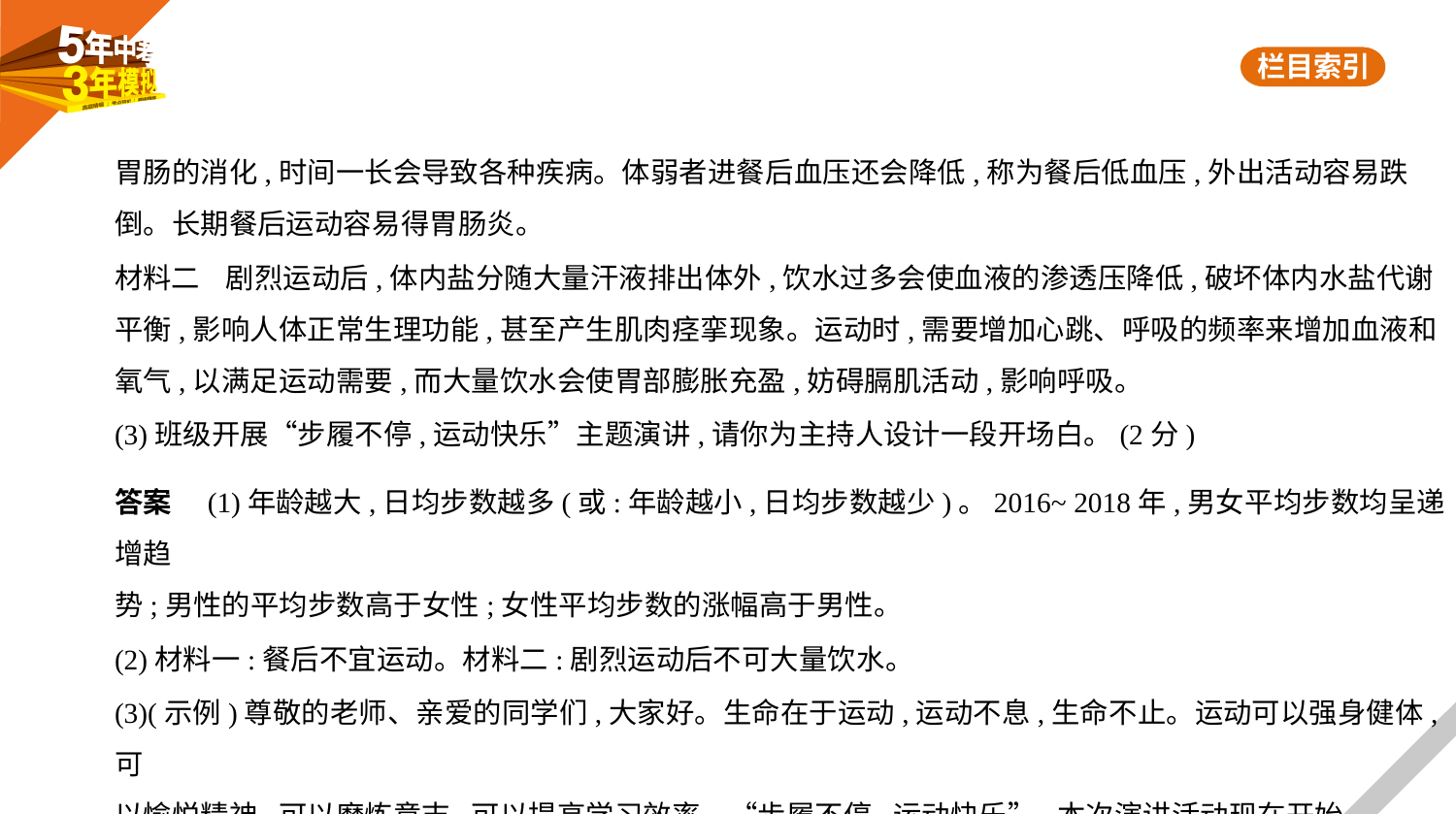

胃肠的消化,时间一长会导致各种疾病。体弱者进餐后血压还会降低,称为餐后低血压,外出活动容易跌
倒。长期餐后运动容易得胃肠炎。
材料二    剧烈运动后,体内盐分随大量汗液排出体外,饮水过多会使血液的渗透压降低,破坏体内水盐代谢
平衡,影响人体正常生理功能,甚至产生肌肉痉挛现象。运动时,需要增加心跳、呼吸的频率来增加血液和
氧气,以满足运动需要,而大量饮水会使胃部膨胀充盈,妨碍膈肌活动,影响呼吸。
(3)班级开展“步履不停,运动快乐”主题演讲,请你为主持人设计一段开场白。(2分)
答案　(1)年龄越大,日均步数越多(或:年龄越小,日均步数越少)。2016~ 2018年,男女平均步数均呈递增趋
势;男性的平均步数高于女性;女性平均步数的涨幅高于男性。
(2)材料一:餐后不宜运动。材料二:剧烈运动后不可大量饮水。
(3)(示例)尊敬的老师、亲爱的同学们,大家好。生命在于运动,运动不息,生命不止。运动可以强身健体,可
以愉悦精神,可以磨炼意志,可以提高学习效率。“步履不停,运动快乐”,本次演讲活动现在开始。